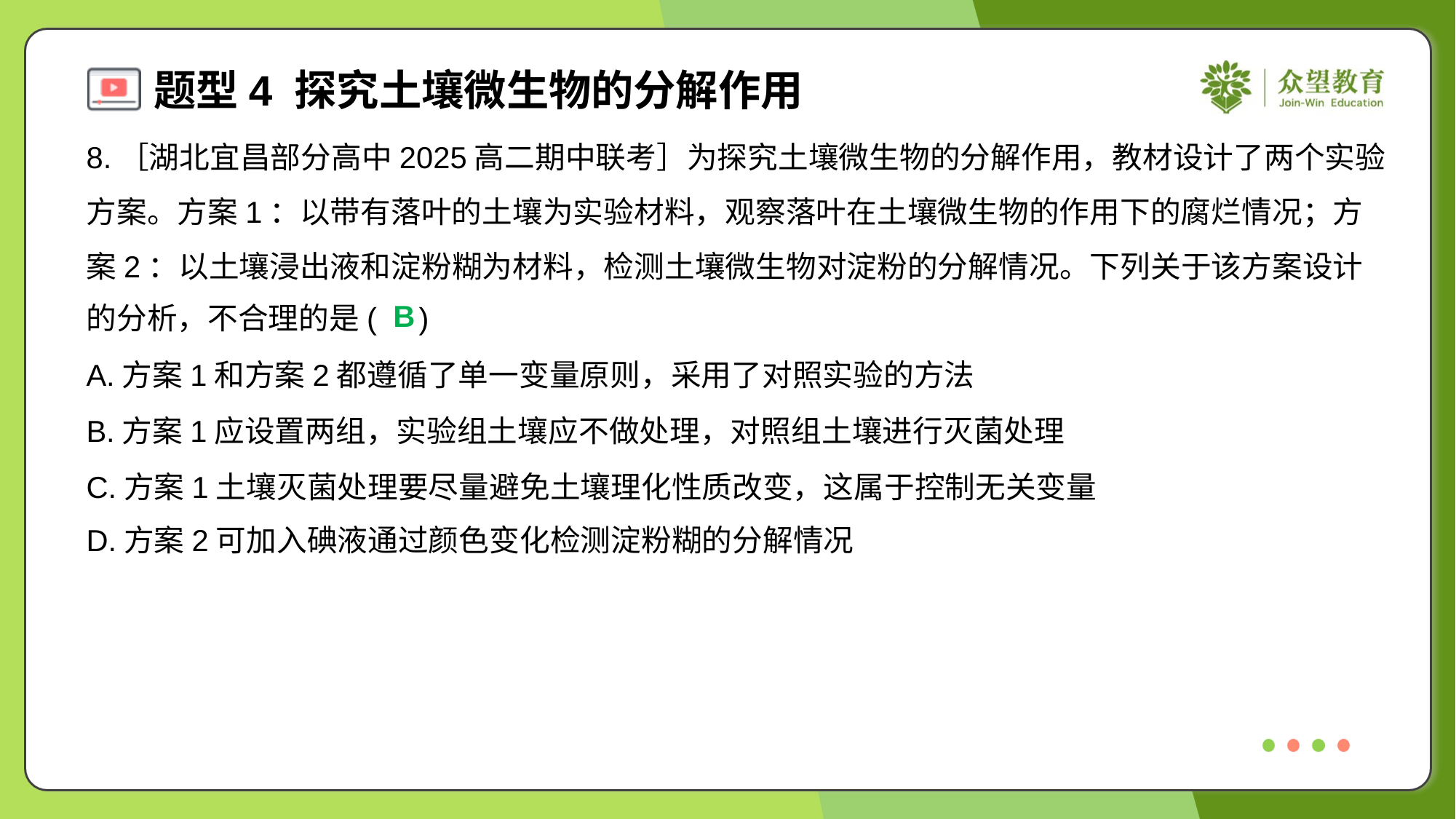

8.［湖北宜昌部分高中2025高二期中联考］为探究土壤微生物的分解作用，教材设计了两个实验
方案。方案1：以带有落叶的土壤为实验材料，观察落叶在土壤微生物的作用下的腐烂情况；方
案2：以土壤浸出液和淀粉糊为材料，检测土壤微生物对淀粉的分解情况。下列关于该方案设计
的分析，不合理的是(     )
B
A.方案1和方案2都遵循了单一变量原则，采用了对照实验的方法
B.方案1应设置两组，实验组土壤应不做处理，对照组土壤进行灭菌处理
C.方案1土壤灭菌处理要尽量避免土壤理化性质改变，这属于控制无关变量
D.方案2可加入碘液通过颜色变化检测淀粉糊的分解情况